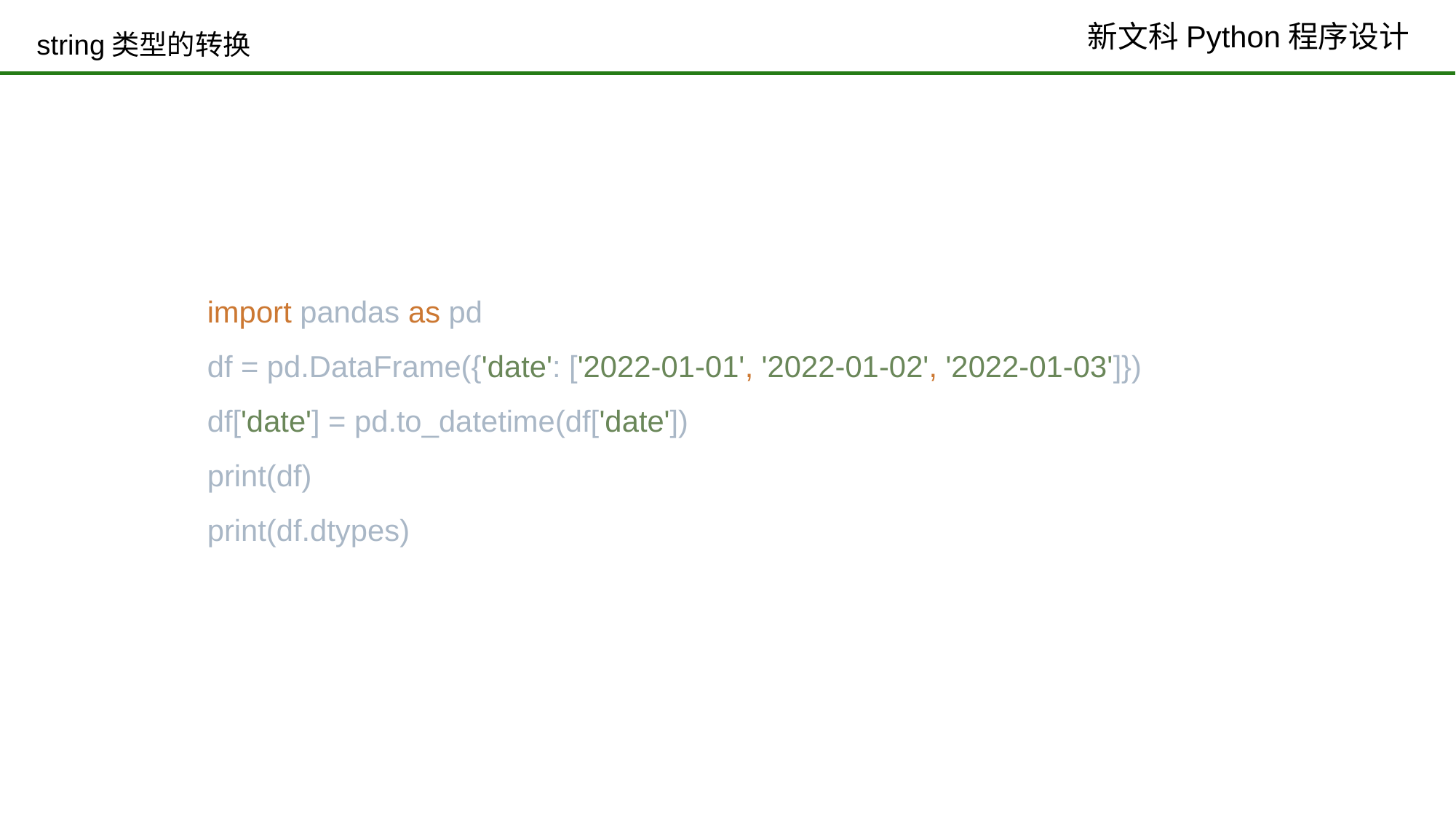

# string类型的转换
import pandas as pd
df = pd.DataFrame({'date': ['2022-01-01', '2022-01-02', '2022-01-03']})
df['date'] = pd.to_datetime(df['date'])
print(df)
print(df.dtypes)